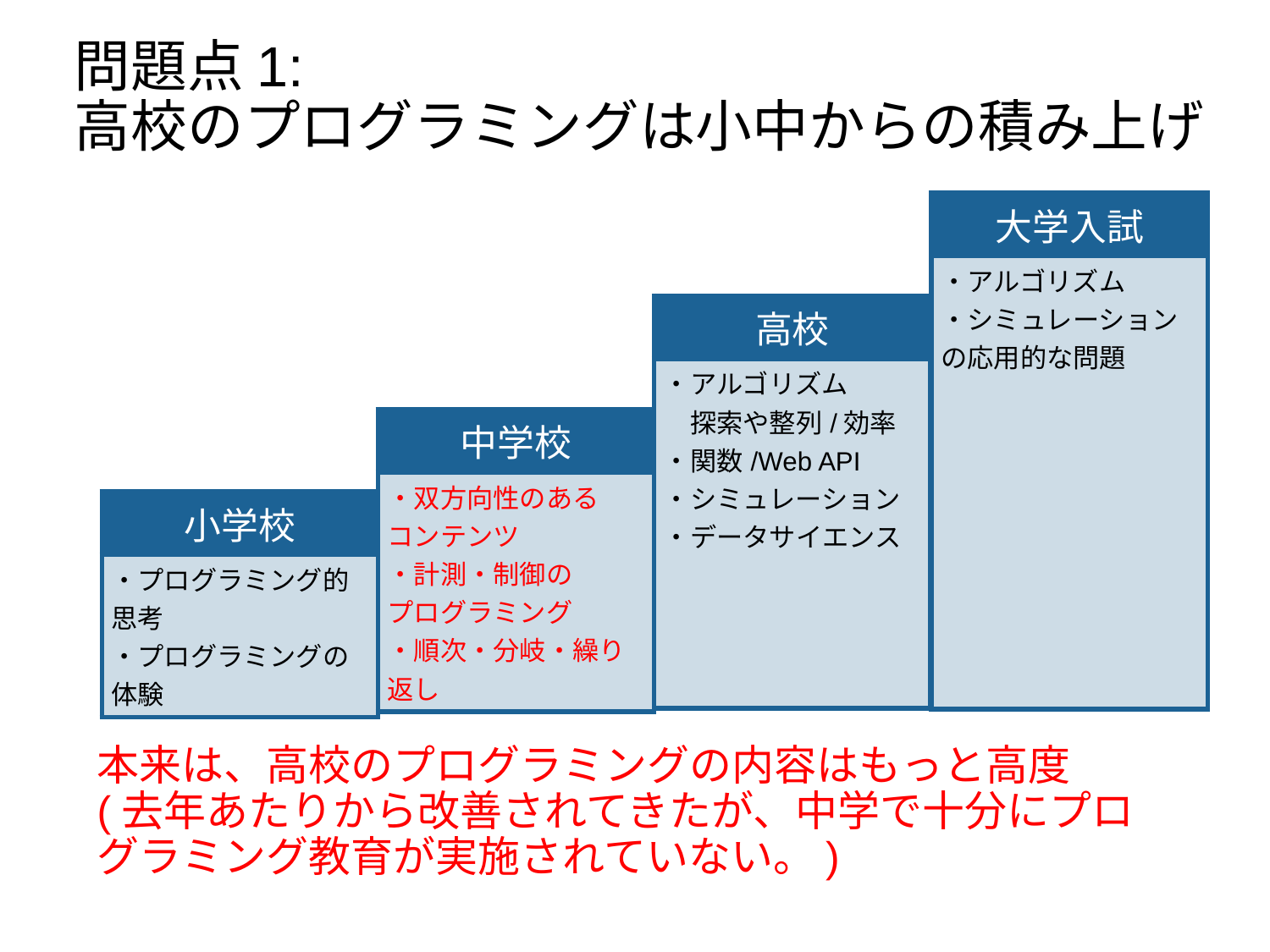

# 問題点1: 高校のプログラミングは小中からの積み上げ
| 大学入試 |
| --- |
| ・アルゴリズム ・シミュレーション の応用的な問題 |
| 高校 |
| --- |
| ・アルゴリズム 　探索や整列/効率 ・関数/Web API ・シミュレーション ・データサイエンス |
| 中学校 |
| --- |
| ・双方向性のある コンテンツ ・計測・制御の プログラミング ・順次・分岐・繰り返し |
| 小学校 |
| --- |
| ・プログラミング的思考 ・プログラミングの体験 |
6
本来は、高校のプログラミングの内容はもっと高度
(去年あたりから改善されてきたが、中学で十分にプログラミング教育が実施されていない。)